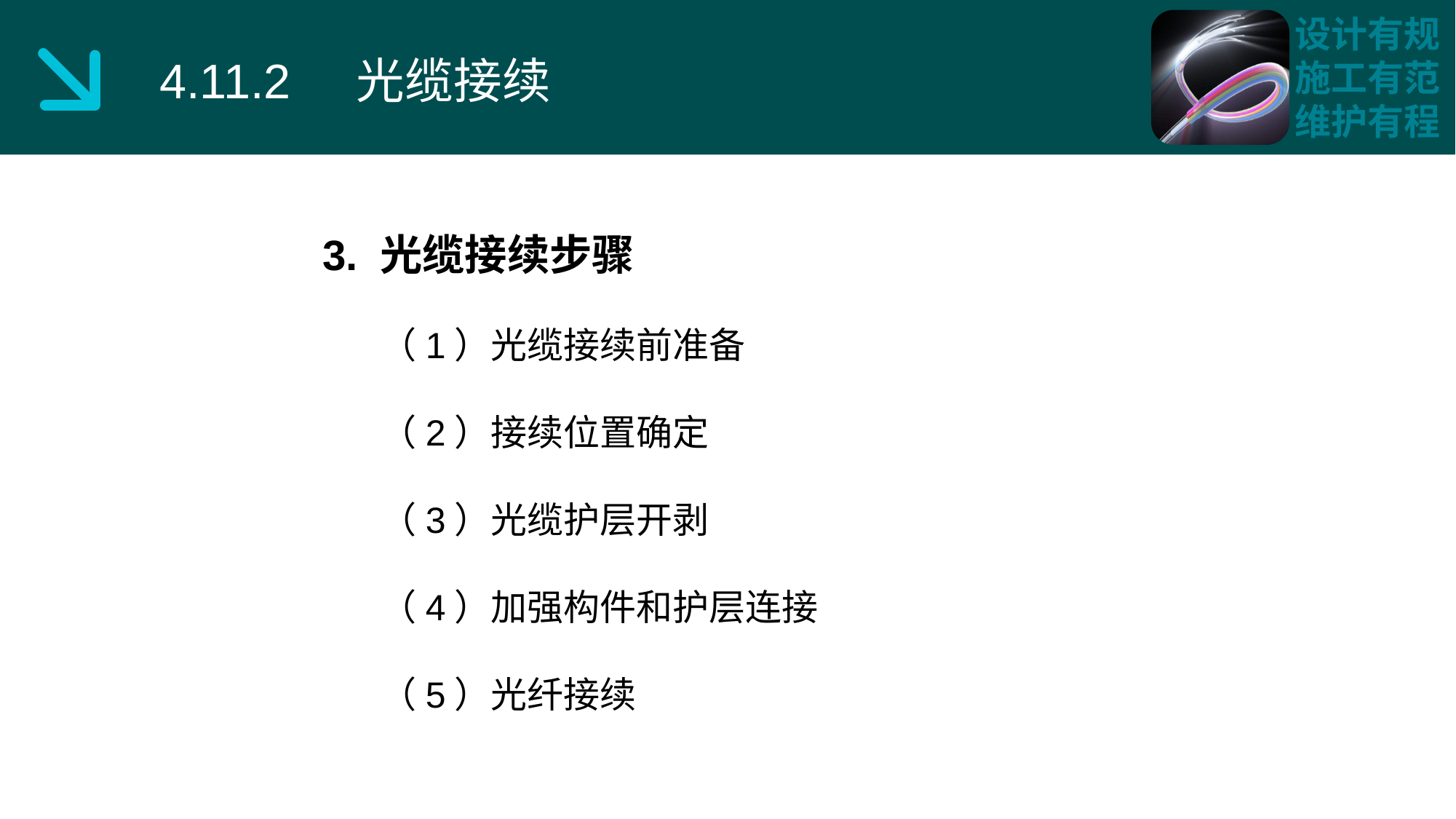

4.11.2    光缆接续

3. 光缆接续步骤

      （1）光缆接续前准备

      （2）接续位置确定

      （3）光缆护层开剥

      （4）加强构件和护层连接

      （5）光纤接续